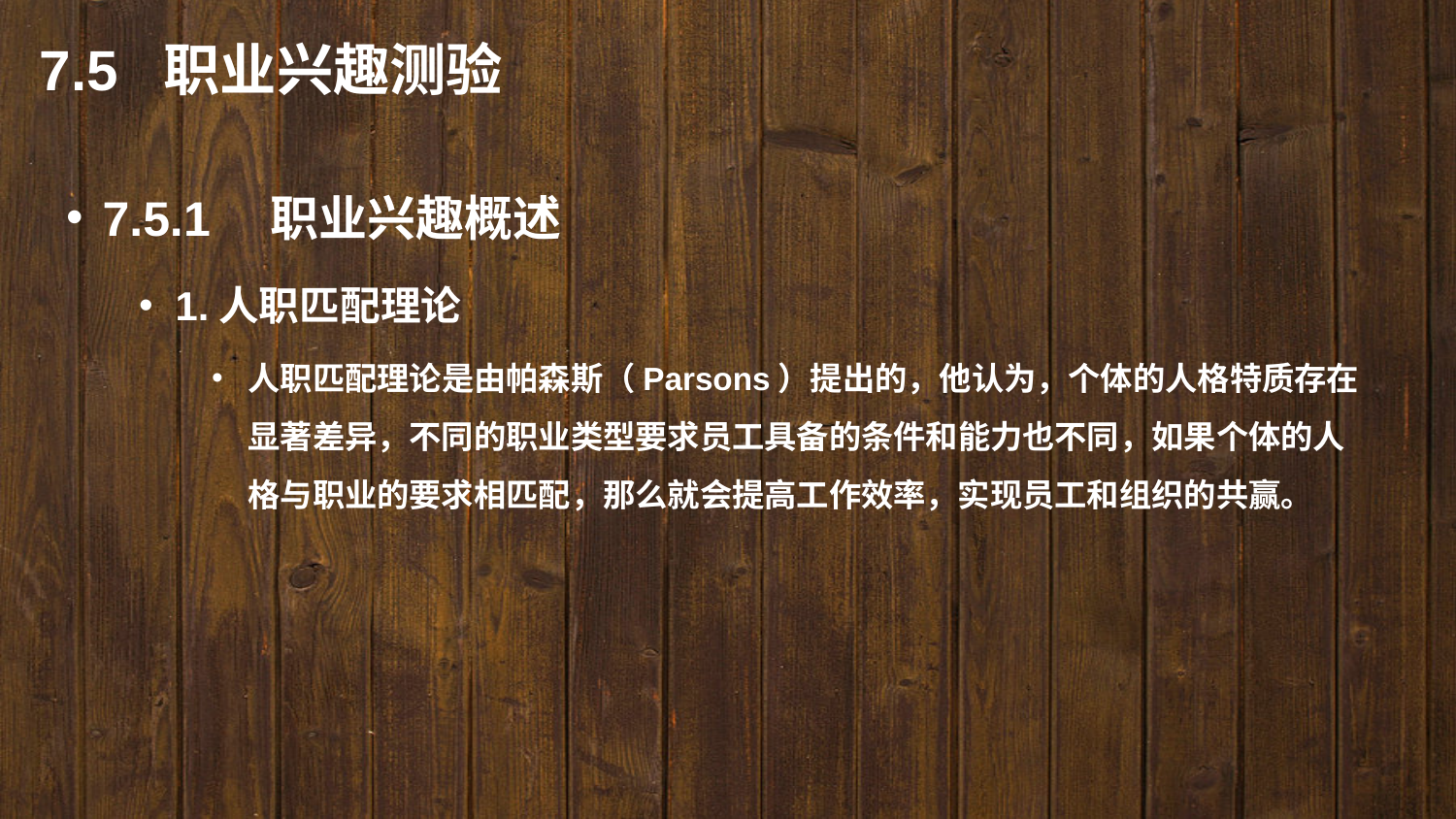

7.5  职业兴趣测验
7.5.1　职业兴趣概述
1.人职匹配理论
人职匹配理论是由帕森斯（Parsons）提出的，他认为，个体的人格特质存在显著差异，不同的职业类型要求员工具备的条件和能力也不同，如果个体的人格与职业的要求相匹配，那么就会提高工作效率，实现员工和组织的共赢。